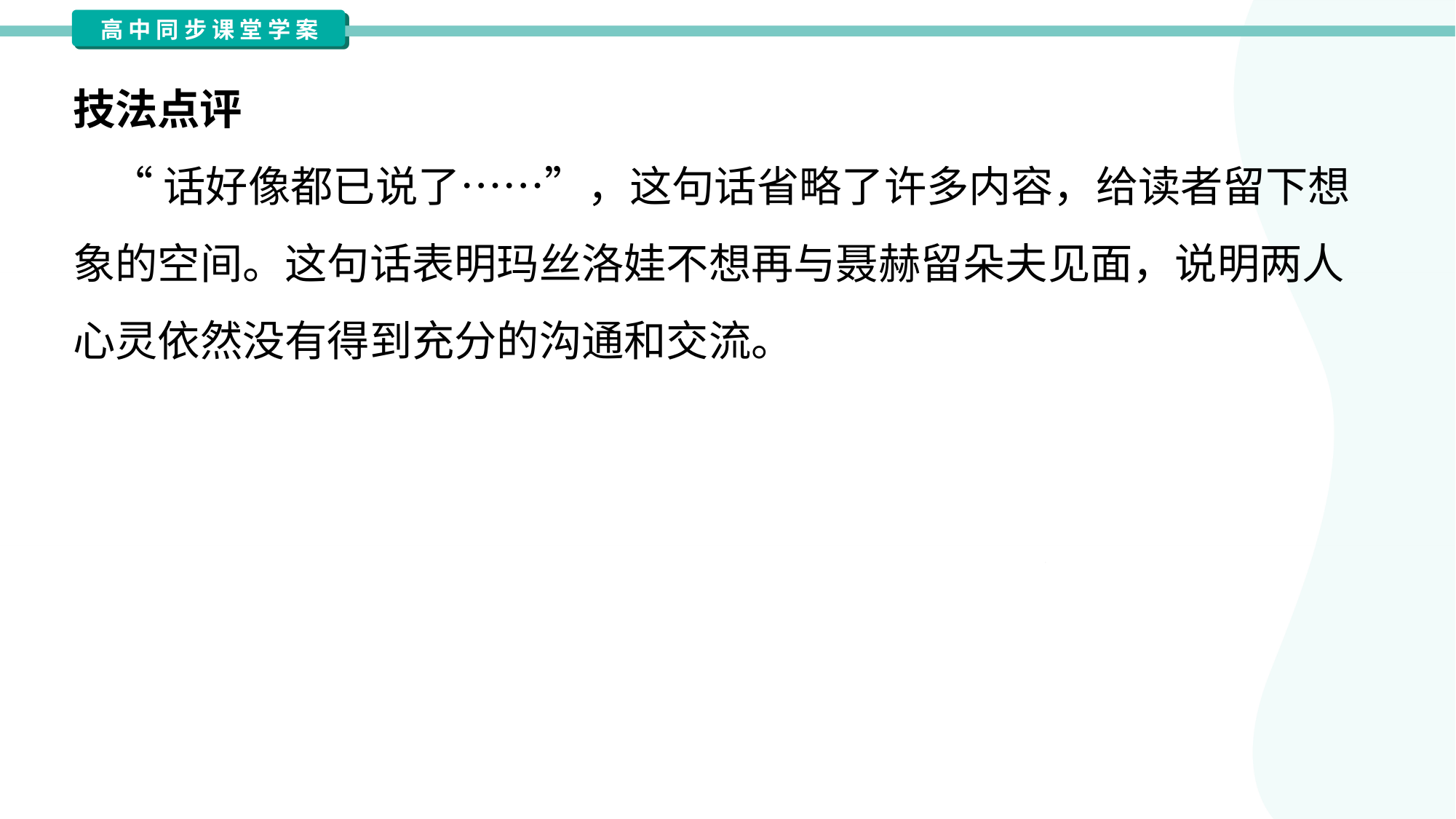

技法点评
    “话好像都已说了……”，这句话省略了许多内容，给读者留下想
象的空间。这句话表明玛丝洛娃不想再与聂赫留朵夫见面，说明两人
心灵依然没有得到充分的沟通和交流。